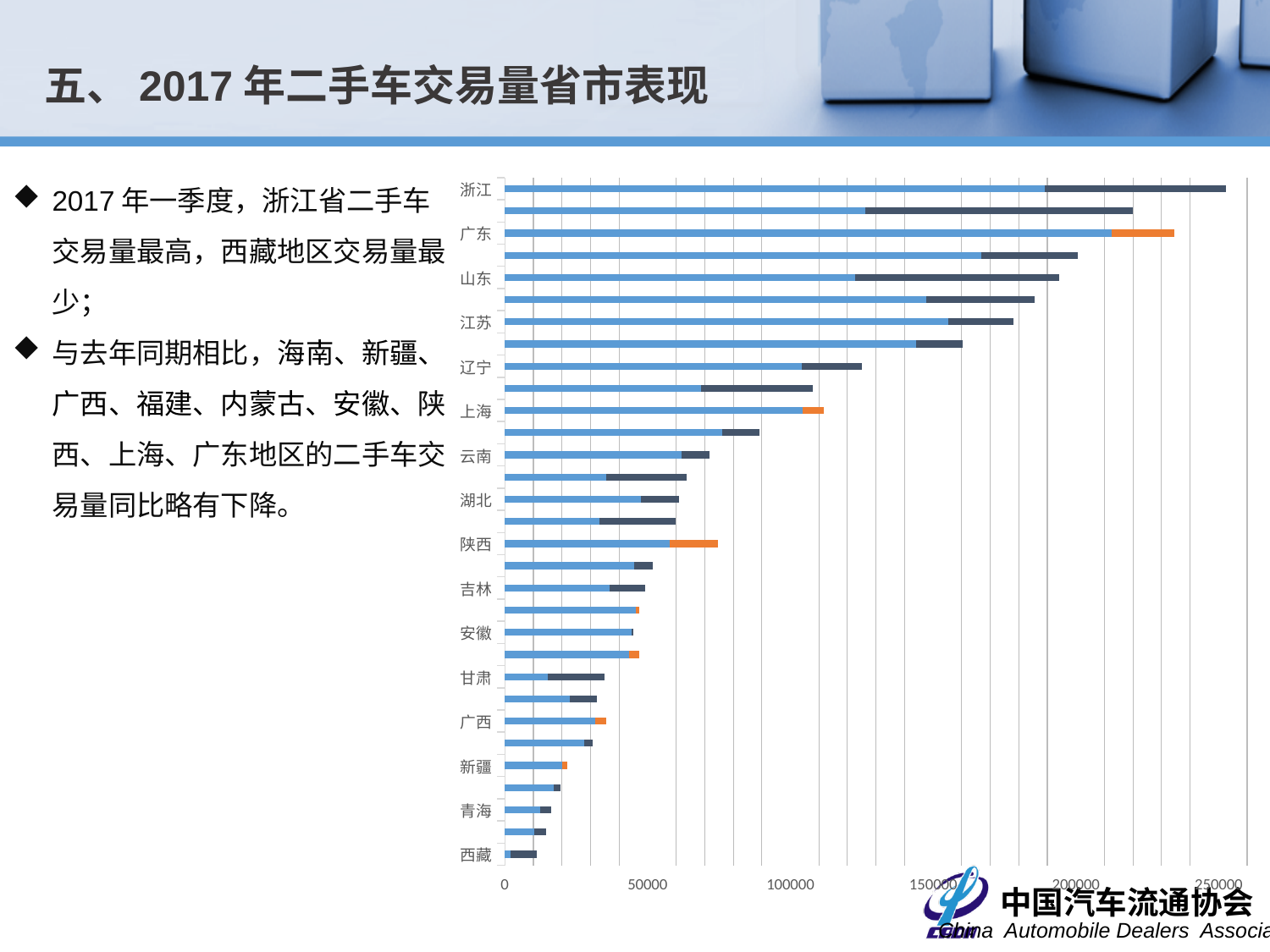

五、2017年二手车交易量省市表现
2017年一季度，浙江省二手车交易量最高，西藏地区交易量最少；
与去年同期相比，海南、新疆、广西、福建、内蒙古、安徽、陕西、上海、广东地区的二手车交易量同比略有下降。

### Chart

| Category | min | 差值绝对值 |
|---|---|---|
| 西藏 | 1896.0 | 9243.0 |
| 宁夏 | 10393.0 | 4191.0 |
| 青海 | 12518.0 | 3732.0 |
| 海南 | 17023.0 | 2538.0 |
| 新疆 | 20020.0 | 1826.0 |
| 福建 | 27784.0 | 3065.0 |
| 广西 | 31572.0 | 3788.0 |
| 湖南 | 22810.0 | 9538.0 |
| 甘肃 | 14952.0 | 19902.0 |
| 内蒙古 | 43449.0 | 3484.0 |
| 安徽 | 44375.0 | 511.0 |
| 贵州 | 45988.0 | 1050.0 |
| 吉林 | 36679.0 | 12476.0 |
| 山西 | 45345.0 | 6599.0 |
| 陕西 | 57620.0 | 16983.0 |
| 重庆 | 33155.0 | 26791.0 |
| 湖北 | 47647.0 | 13261.0 |
| 黑龙江 | 35461.0 | 28257.0 |
| 云南 | 61874.0 | 9671.0 |
| 天津 | 76156.0 | 13105.0 |
| 上海 | 104421.0 | 7244.0 |
| 江西 | 68782.0 | 39107.0 |
| 辽宁 | 103894.0 | 21044.0 |
| 北京 | 143913.0 | 16587.0 |
| 江苏 | 155195.0 | 22975.0 |
| 河南 | 147734.0 | 37787.0 |
| 山东 | 122690.0 | 71593.0 |
| 四川 | 166761.0 | 34049.0 |
| 广东 | 212656.0 | 21948.0 |
| 河北 | 126344.0 | 93701.0 |
| 浙江 | 189248.0 | 63205.0 |